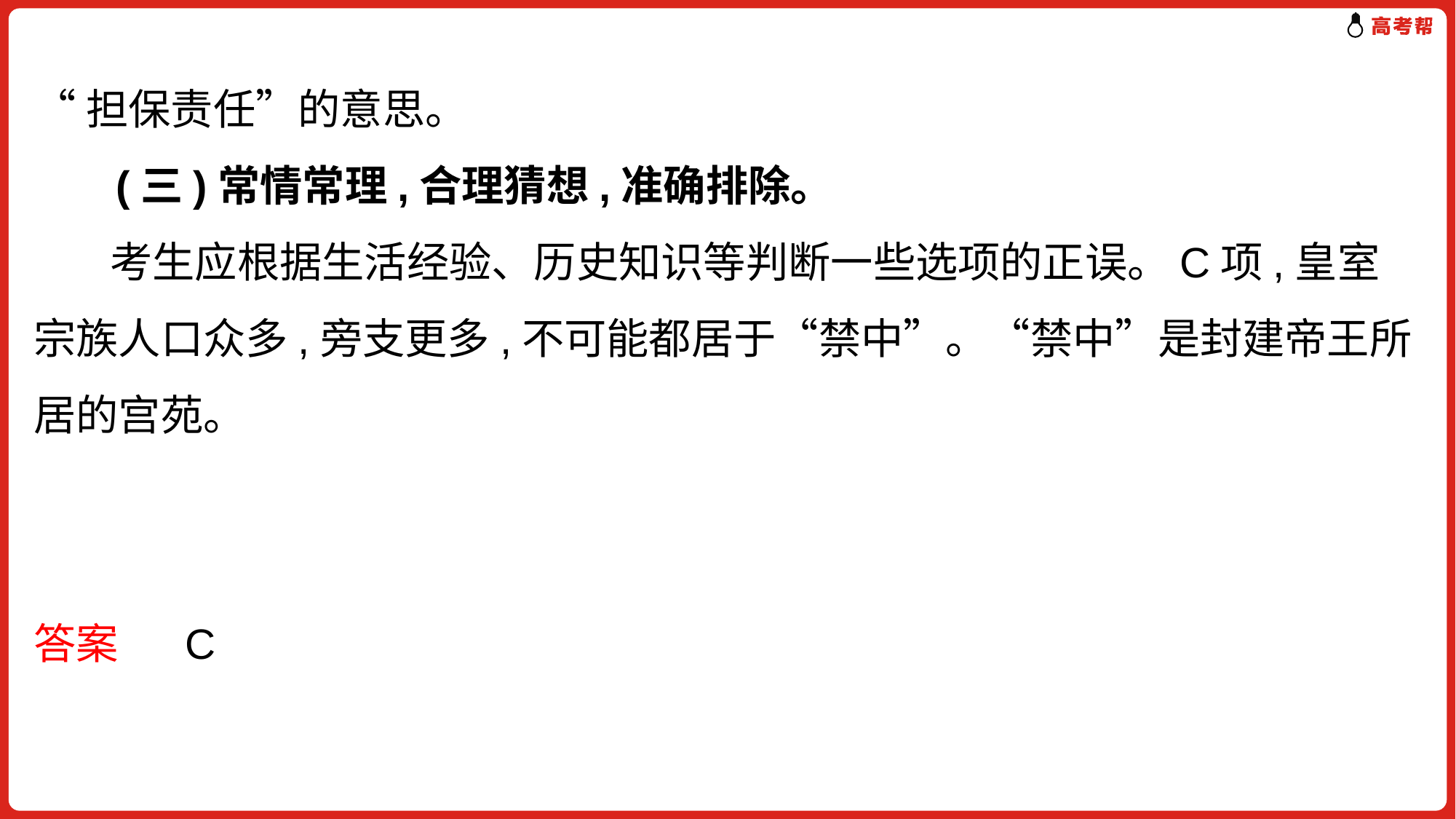

“担保责任”的意思。
       (三)常情常理,合理猜想,准确排除。
       考生应根据生活经验、历史知识等判断一些选项的正误。C项,皇室宗族人口众多,旁支更多,不可能都居于“禁中”。“禁中”是封建帝王所居的宫苑。

答案      C